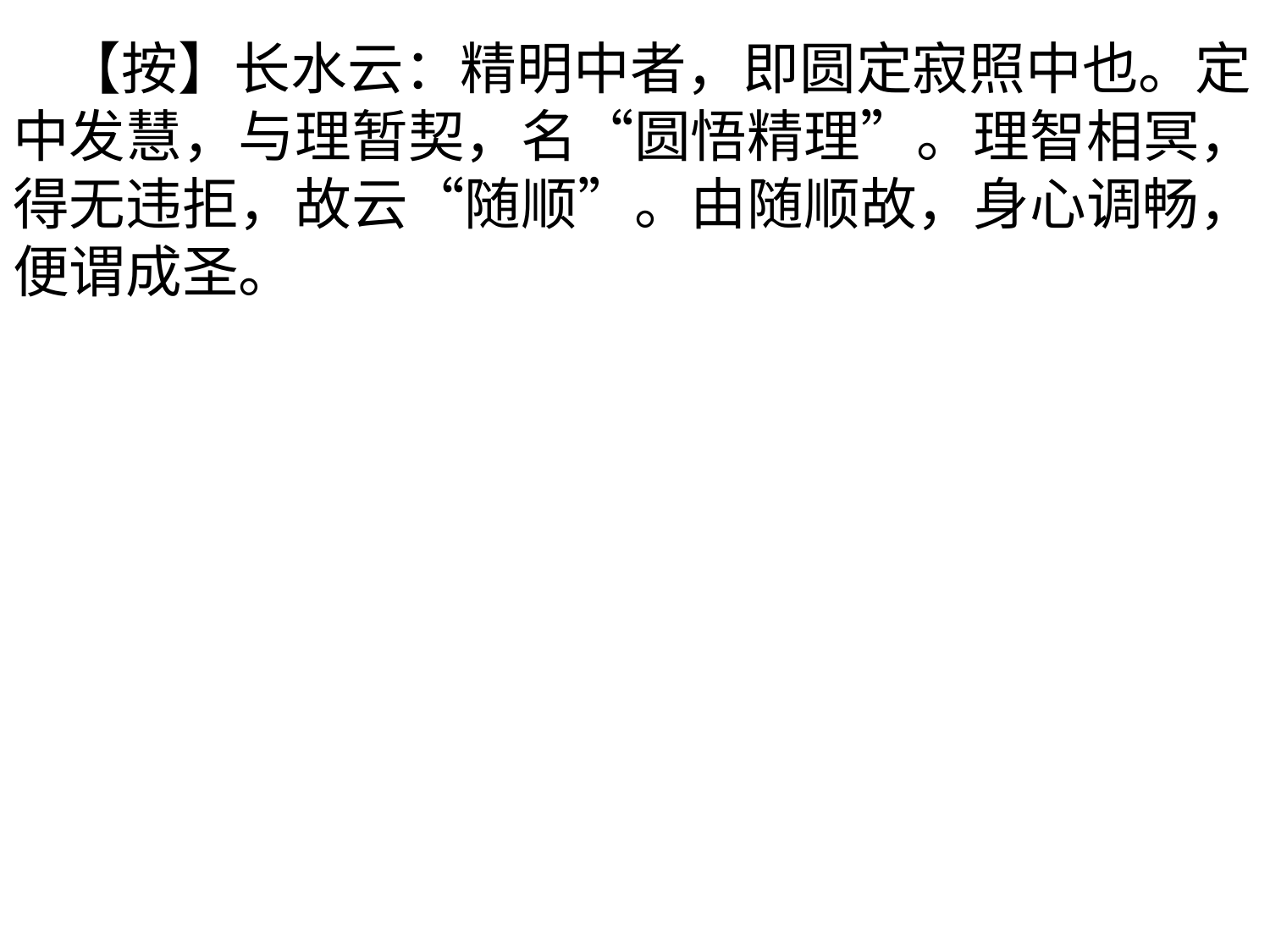

【按】长水云：精明中者，即圆定寂照中也。定中发慧，与理暂契，名“圆悟精理”。理智相冥，得无违拒，故云“随顺”。由随顺故，身心调畅，便谓成圣。